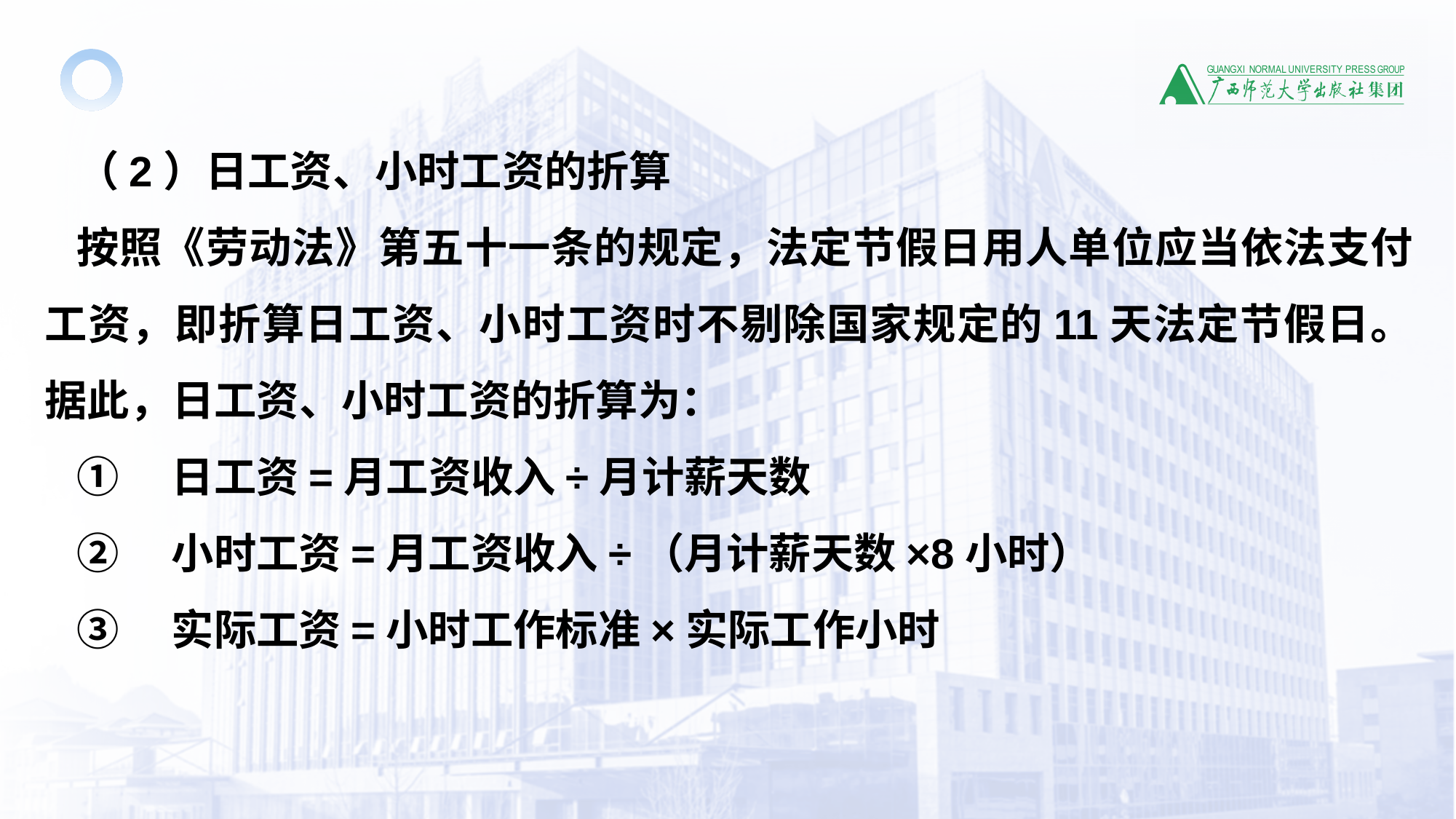

（2）日工资、小时工资的折算
按照《劳动法》第五十一条的规定，法定节假日用人单位应当依法支付工资，即折算日工资、小时工资时不剔除国家规定的11天法定节假日。据此，日工资、小时工资的折算为：
①　日工资=月工资收入÷月计薪天数
②　小时工资=月工资收入÷（月计薪天数×8小时）
③　实际工资=小时工作标准×实际工作小时